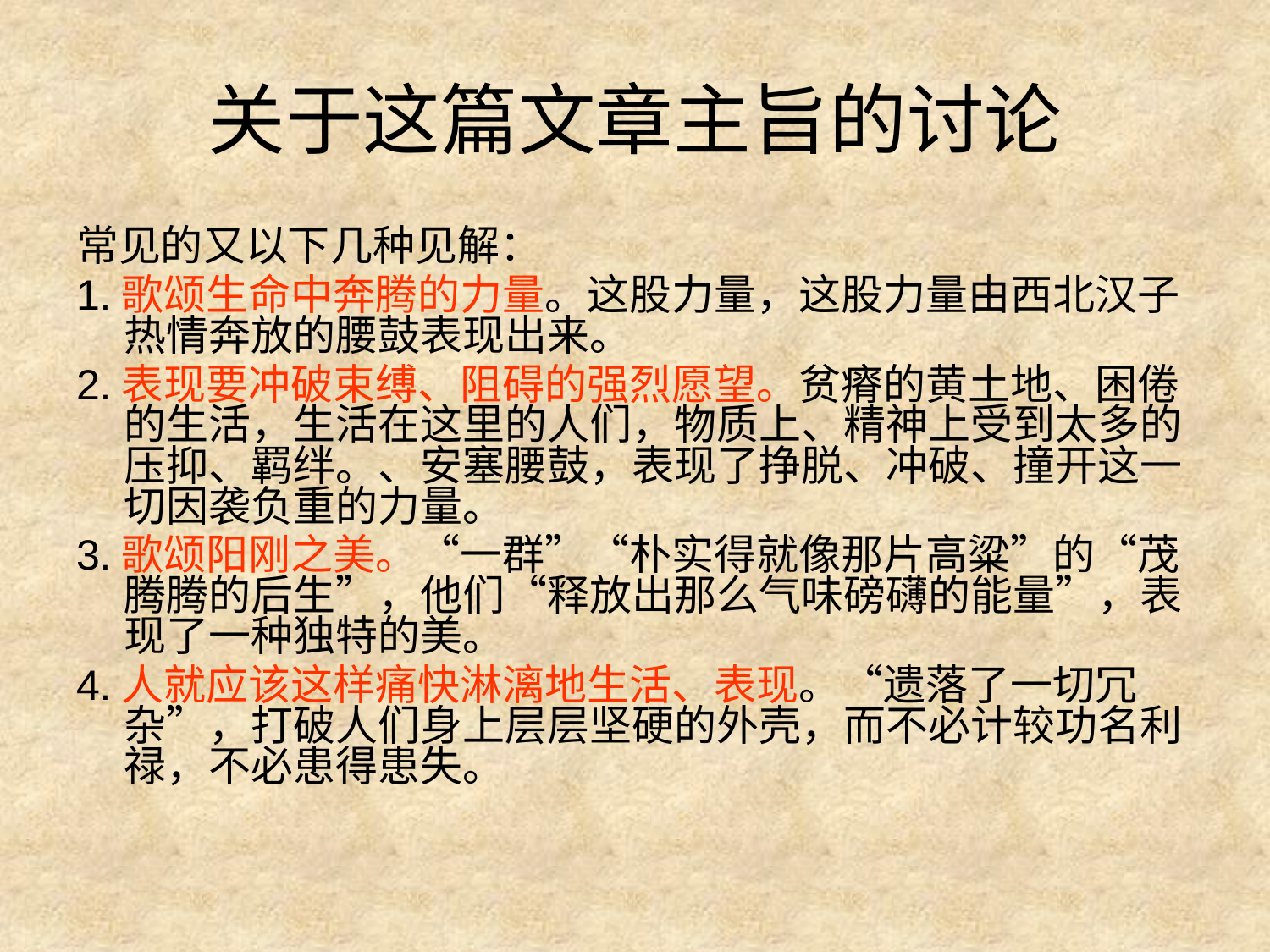

# 关于这篇文章主旨的讨论
常见的又以下几种见解：
1.歌颂生命中奔腾的力量。这股力量，这股力量由西北汉子热情奔放的腰鼓表现出来。
2.表现要冲破束缚、阻碍的强烈愿望。贫瘠的黄土地、困倦的生活，生活在这里的人们，物质上、精神上受到太多的压抑、羁绊。、安塞腰鼓，表现了挣脱、冲破、撞开这一切因袭负重的力量。
3.歌颂阳刚之美。“一群”“朴实得就像那片高粱”的“茂腾腾的后生”，他们“释放出那么气味磅礴的能量”，表现了一种独特的美。
4.人就应该这样痛快淋漓地生活、表现。“遗落了一切冗杂”，打破人们身上层层坚硬的外壳，而不必计较功名利禄，不必患得患失。